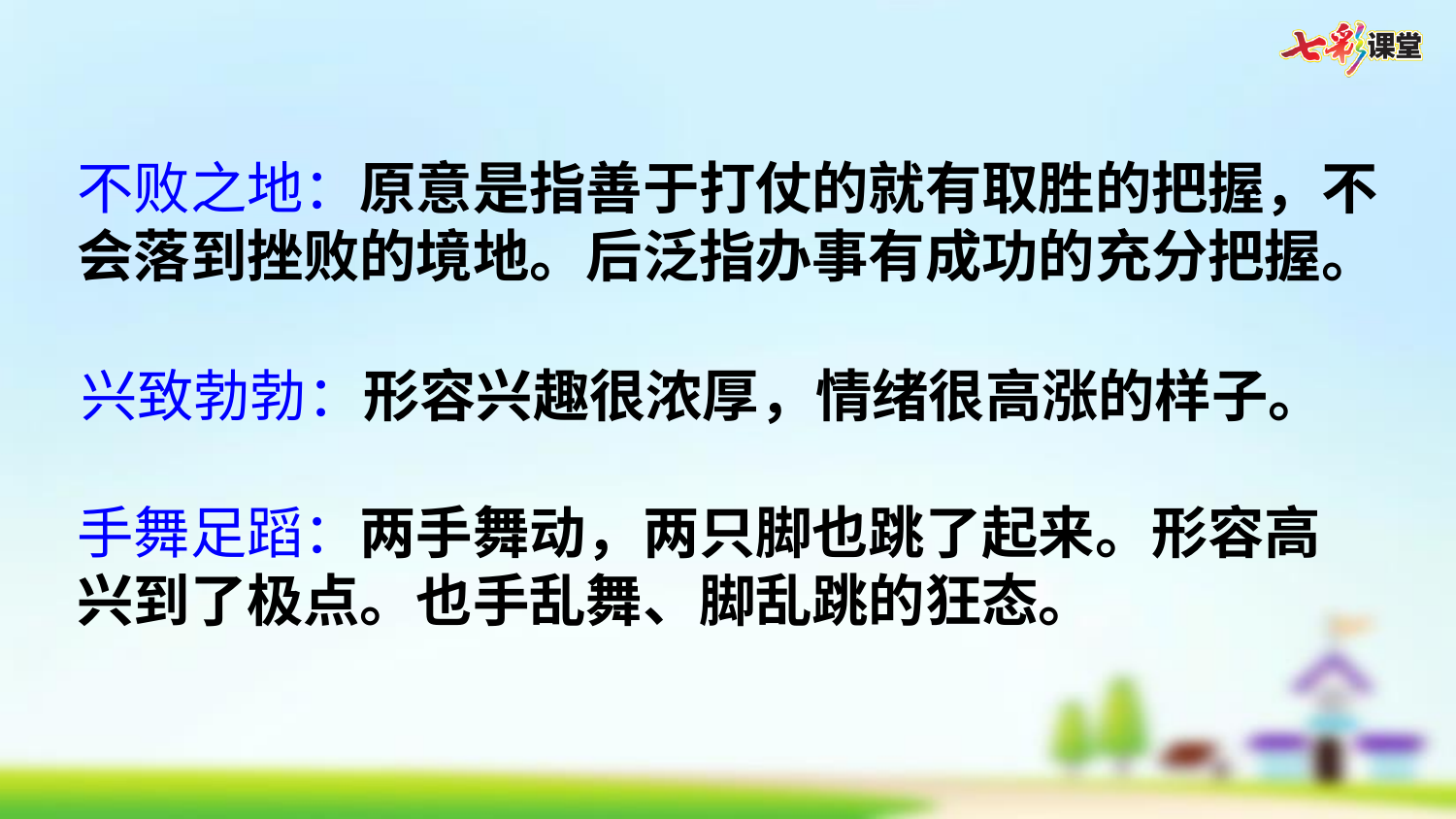

不败之地：原意是指善于打仗的就有取胜的把握，不会落到挫败的境地。后泛指办事有成功的充分把握。
兴致勃勃：形容兴趣很浓厚，情绪很高涨的样子。
手舞足蹈：两手舞动，两只脚也跳了起来。形容高兴到了极点。也手乱舞、脚乱跳的狂态。